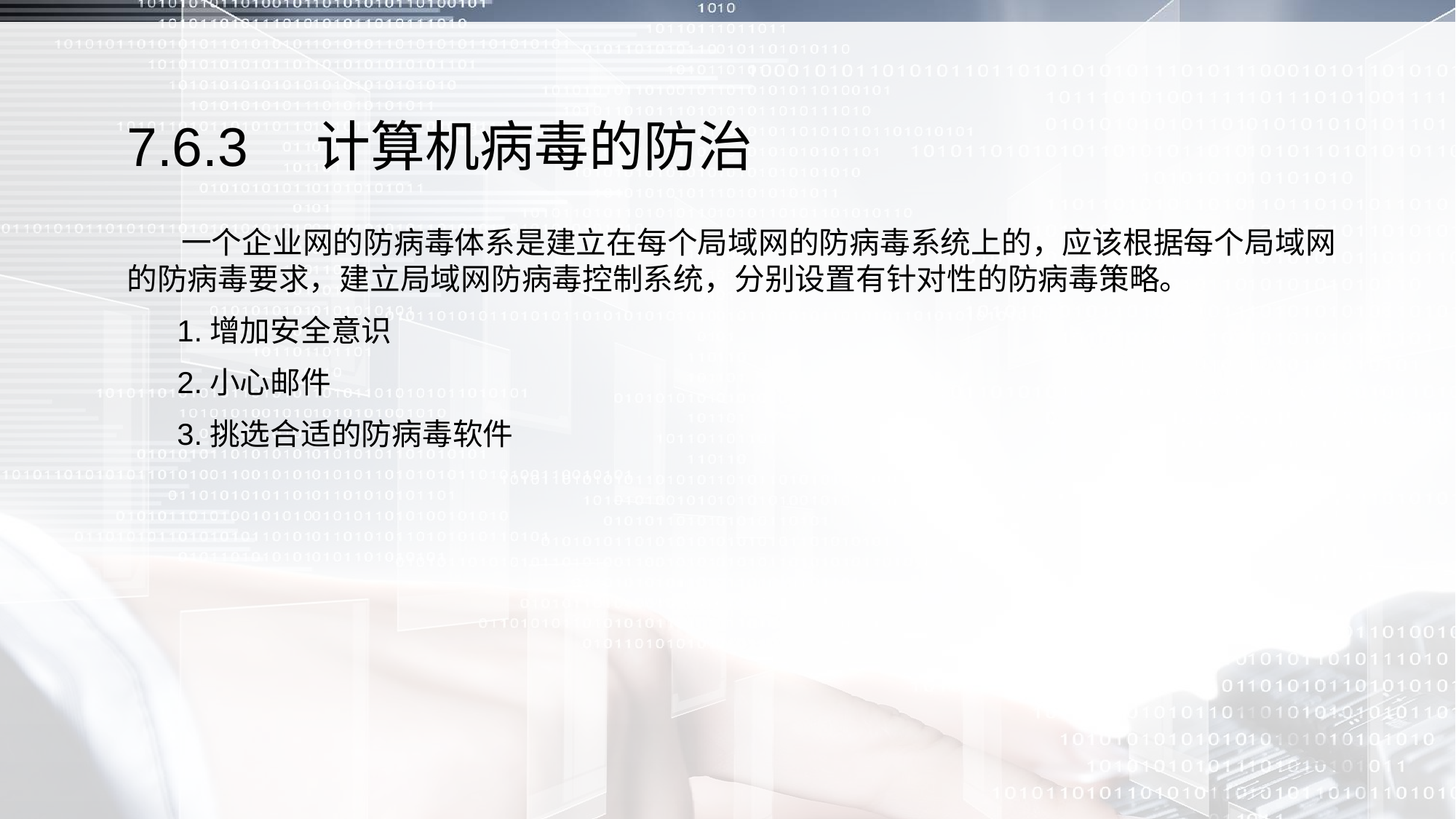

# 7.6.3　计算机病毒的防治
       一个企业网的防病毒体系是建立在每个局域网的防病毒系统上的，应该根据每个局域网的防病毒要求，建立局域网防病毒控制系统，分别设置有针对性的防病毒策略。
      1.增加安全意识
      2.小心邮件
      3.挑选合适的防病毒软件